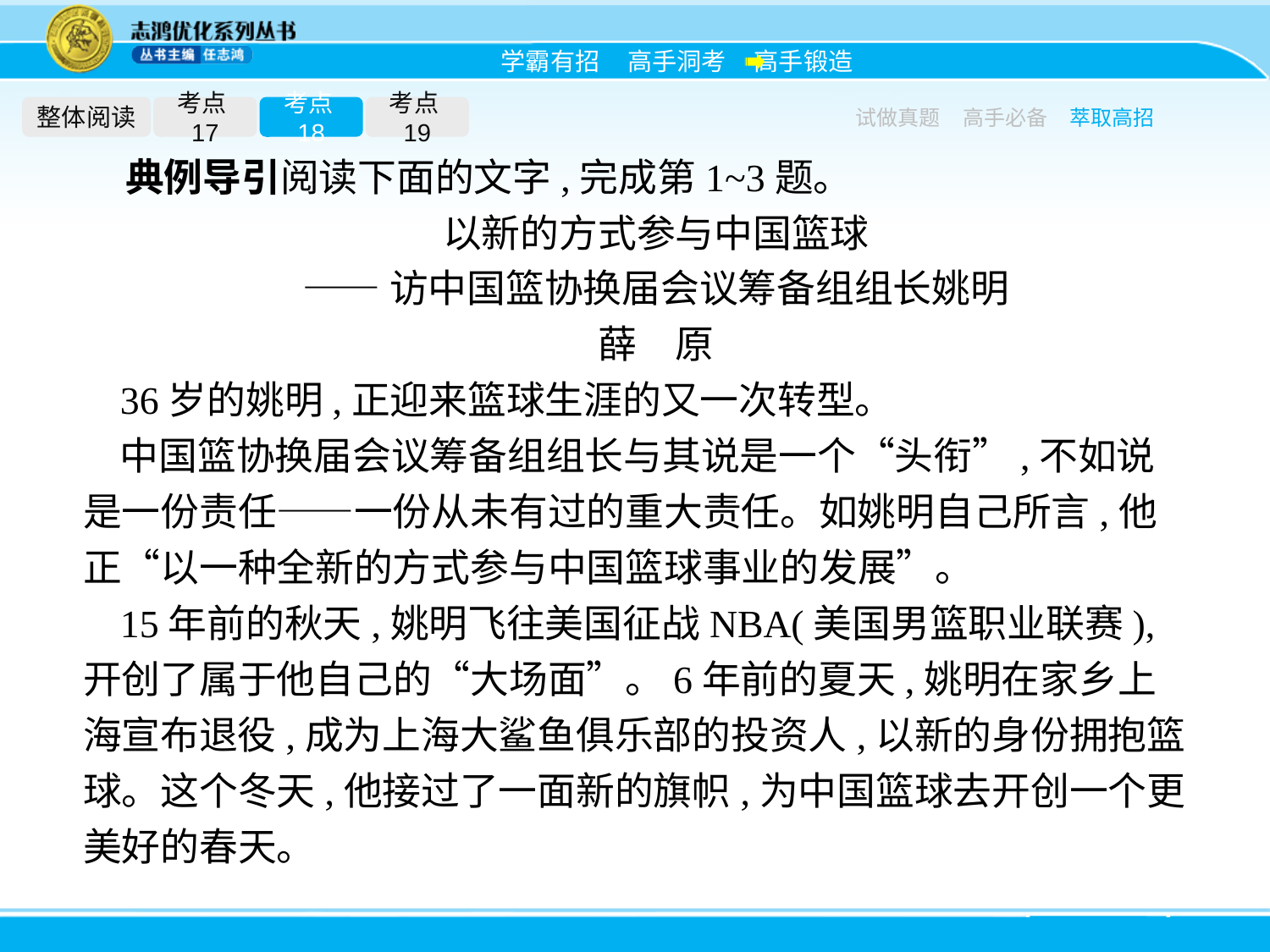

整体阅读
考点17
考点18
考点19
试做真题
高手必备
萃取高招
典例导引阅读下面的文字,完成第1~3题。
以新的方式参与中国篮球
——访中国篮协换届会议筹备组组长姚明
薛　原
36岁的姚明,正迎来篮球生涯的又一次转型。
中国篮协换届会议筹备组组长与其说是一个“头衔”,不如说是一份责任——一份从未有过的重大责任。如姚明自己所言,他正“以一种全新的方式参与中国篮球事业的发展”。
15年前的秋天,姚明飞往美国征战NBA(美国男篮职业联赛),开创了属于他自己的“大场面”。6年前的夏天,姚明在家乡上海宣布退役,成为上海大鲨鱼俱乐部的投资人,以新的身份拥抱篮球。这个冬天,他接过了一面新的旗帜,为中国篮球去开创一个更美好的春天。